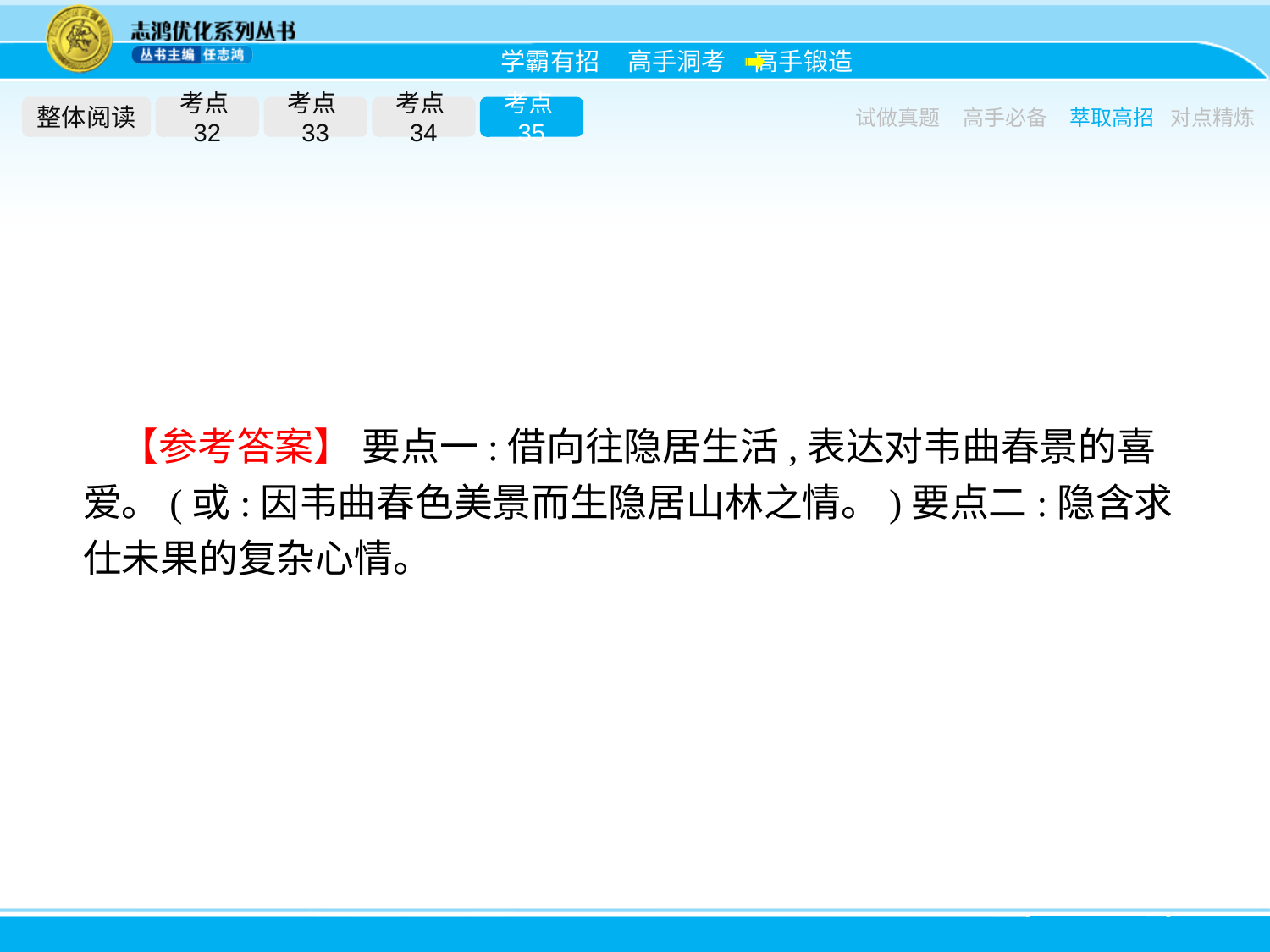

整体阅读
考点32
考点33
考点34
考点35
试做真题
高手必备
萃取高招
对点精炼
【参考答案】 要点一:借向往隐居生活,表达对韦曲春景的喜爱。(或:因韦曲春色美景而生隐居山林之情。)要点二:隐含求仕未果的复杂心情。